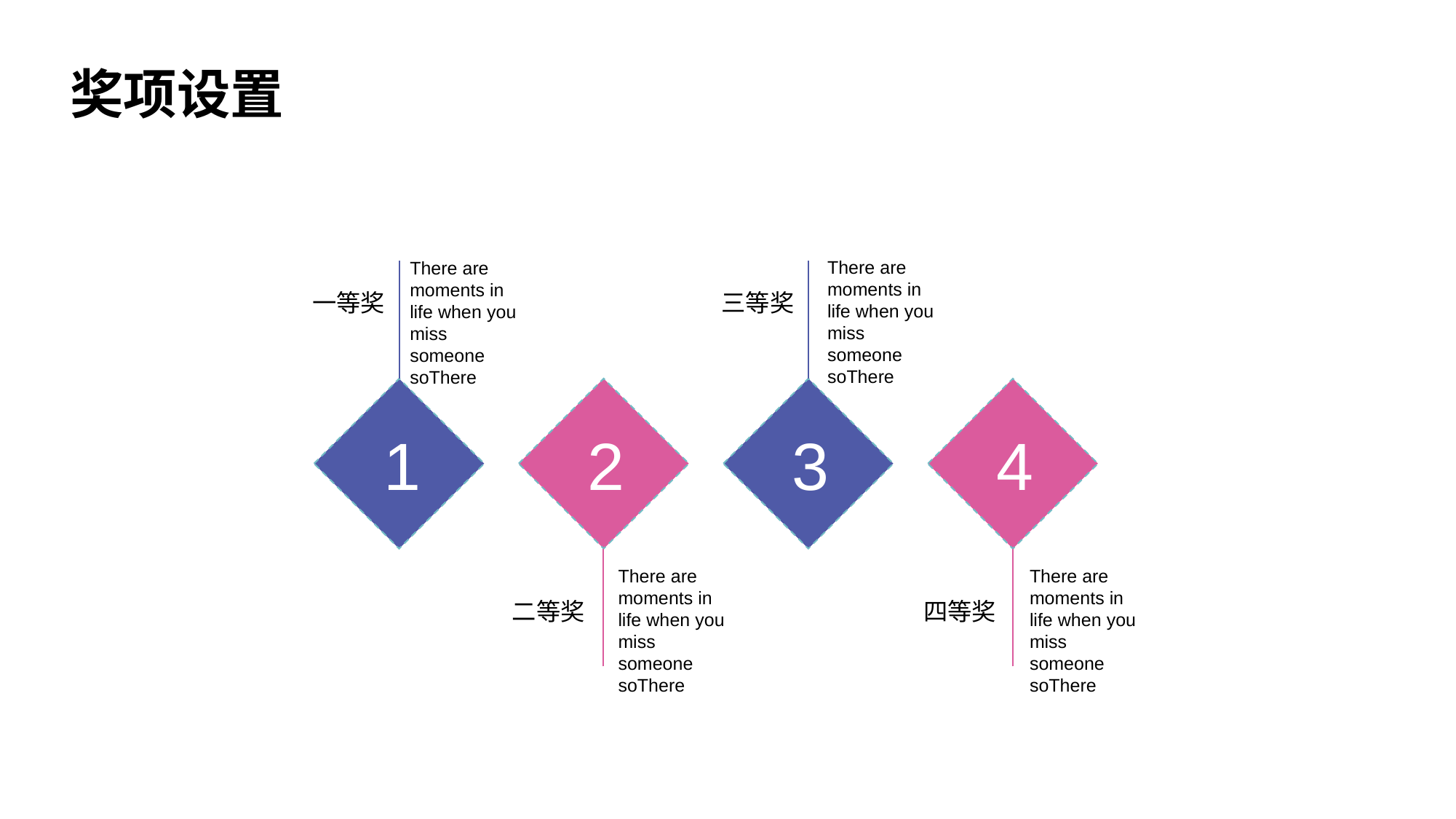

奖项设置
三等奖
There are moments in life when you miss someone soThere
一等奖
There are moments in life when you miss someone soThere

1
2
3
4
二等奖
There are moments in life when you miss someone soThere
四等奖
There are moments in life when you miss someone soThere